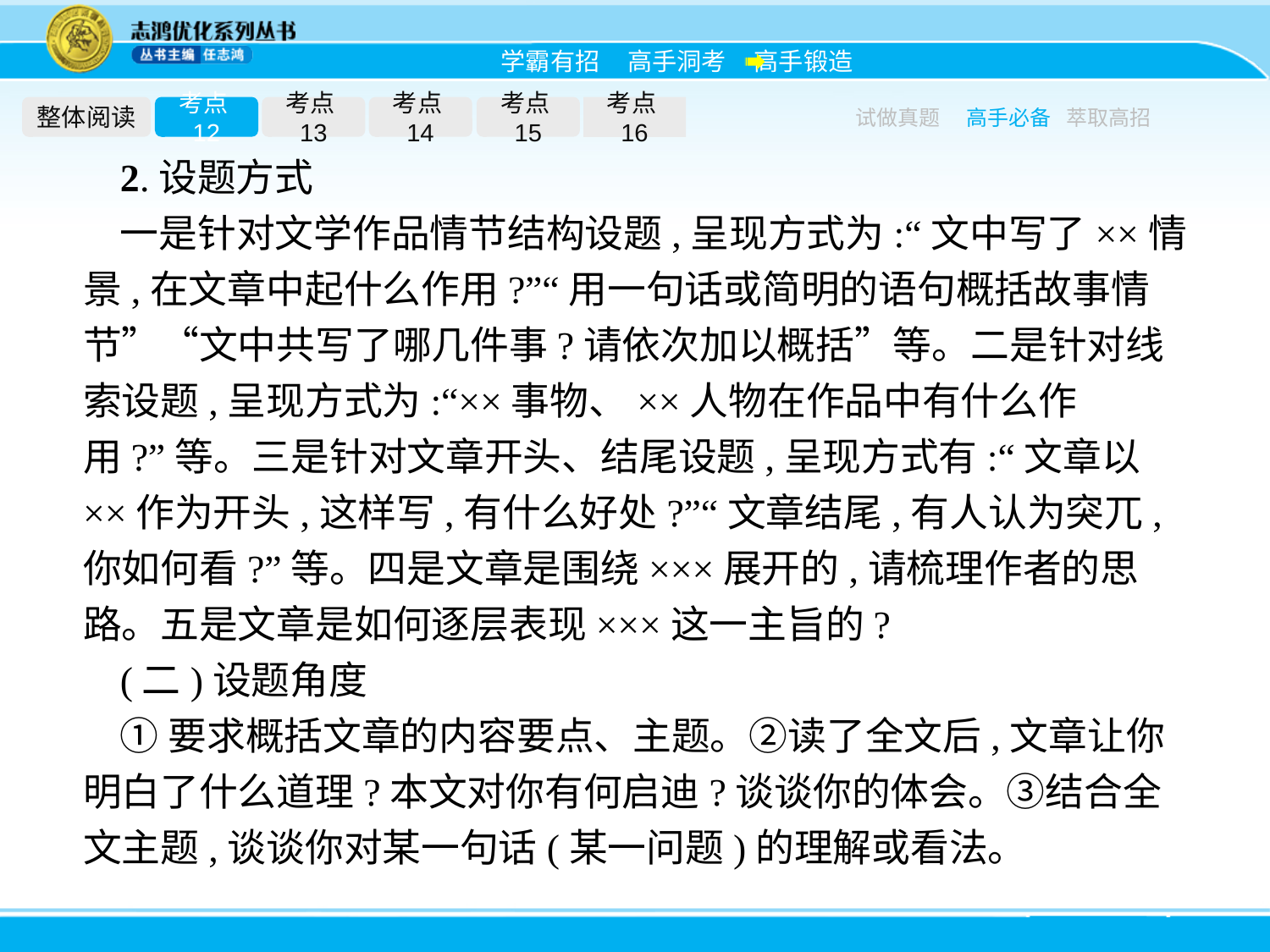

整体阅读
考点12
考点13
考点14
考点15
考点16
试做真题
高手必备
萃取高招
2.设题方式
一是针对文学作品情节结构设题,呈现方式为:“文中写了××情景,在文章中起什么作用?”“用一句话或简明的语句概括故事情节”“文中共写了哪几件事?请依次加以概括”等。二是针对线索设题,呈现方式为:“××事物、××人物在作品中有什么作用?”等。三是针对文章开头、结尾设题,呈现方式有:“文章以××作为开头,这样写,有什么好处?”“文章结尾,有人认为突兀,你如何看?”等。四是文章是围绕×××展开的,请梳理作者的思路。五是文章是如何逐层表现×××这一主旨的?
(二)设题角度
①要求概括文章的内容要点、主题。②读了全文后,文章让你明白了什么道理?本文对你有何启迪?谈谈你的体会。③结合全文主题,谈谈你对某一句话(某一问题)的理解或看法。